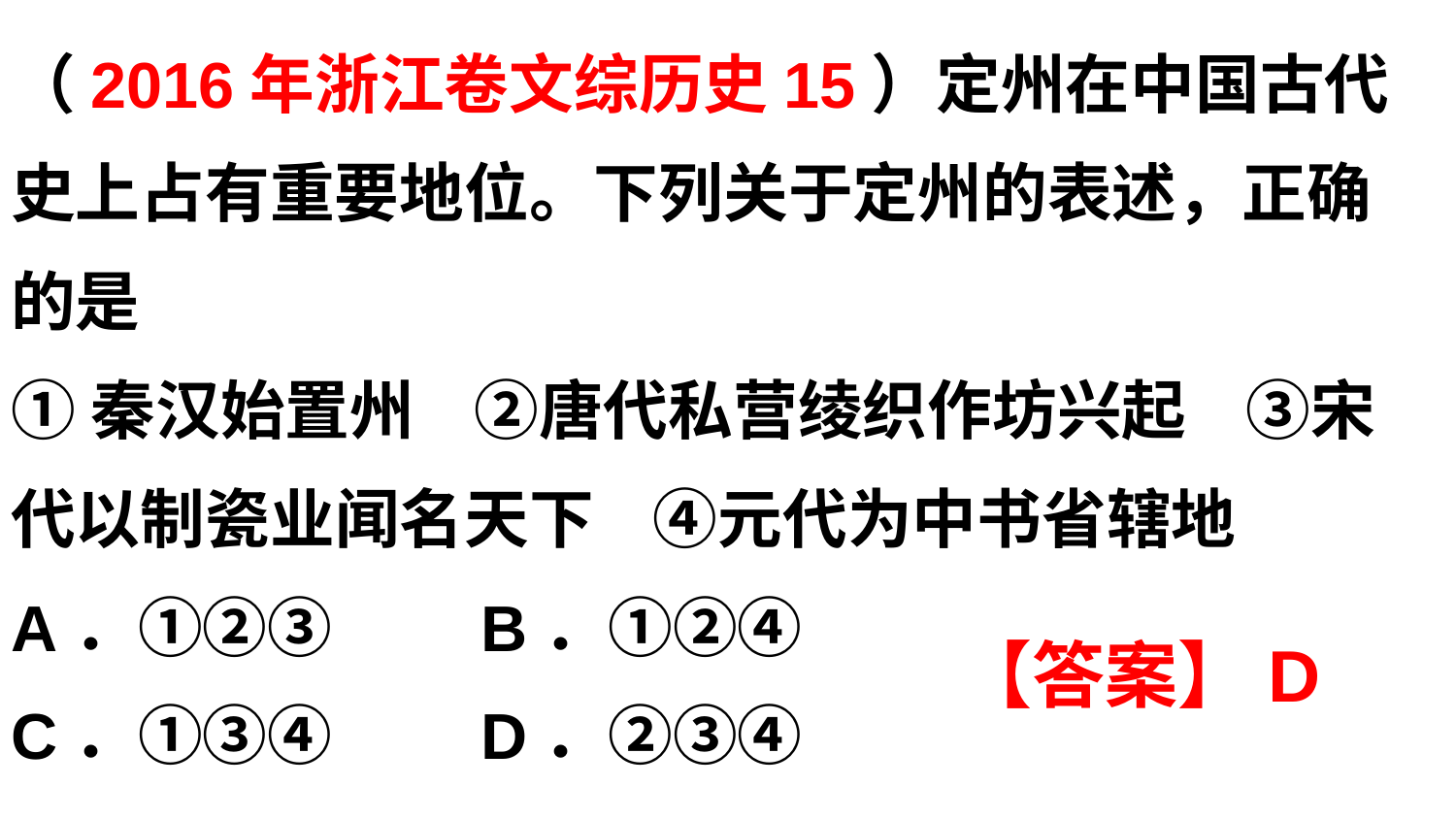

（2016年浙江卷文综历史15）定州在中国古代史上占有重要地位。下列关于定州的表述，正确的是
①秦汉始置州    ②唐代私营绫织作坊兴起    ③宋代以制瓷业闻名天下    ④元代为中书省辖地
A．①②③         B．①②④
C．①③④         D．②③④
【答案】D